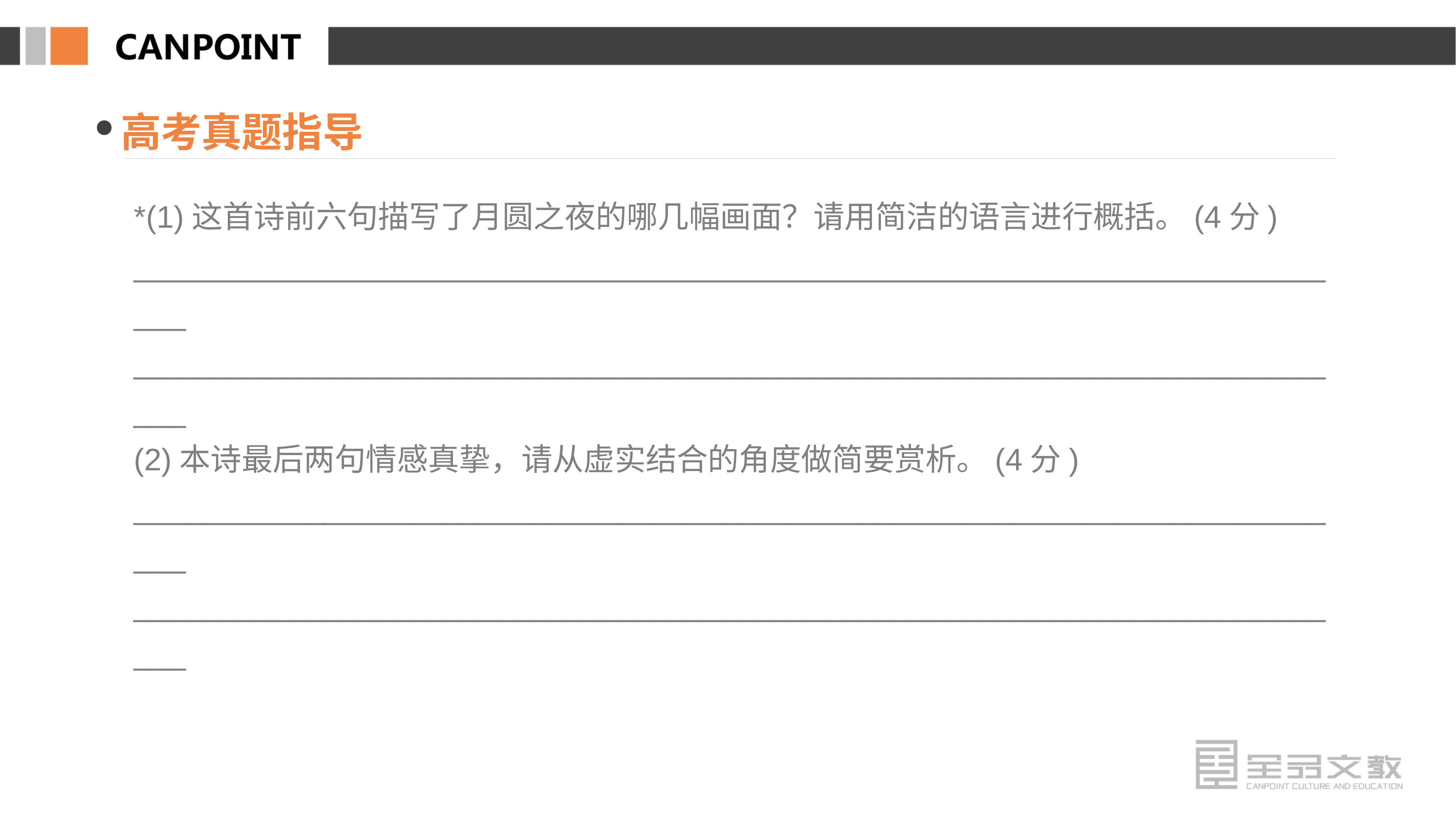

高考真题指导

*(1)这首诗前六句描写了月圆之夜的哪几幅画面？请用简洁的语言进行概括。(4分)
________________________________________________________________________
________________________________________________________________________
(2)本诗最后两句情感真挚，请从虚实结合的角度做简要赏析。(4分)
________________________________________________________________________
________________________________________________________________________